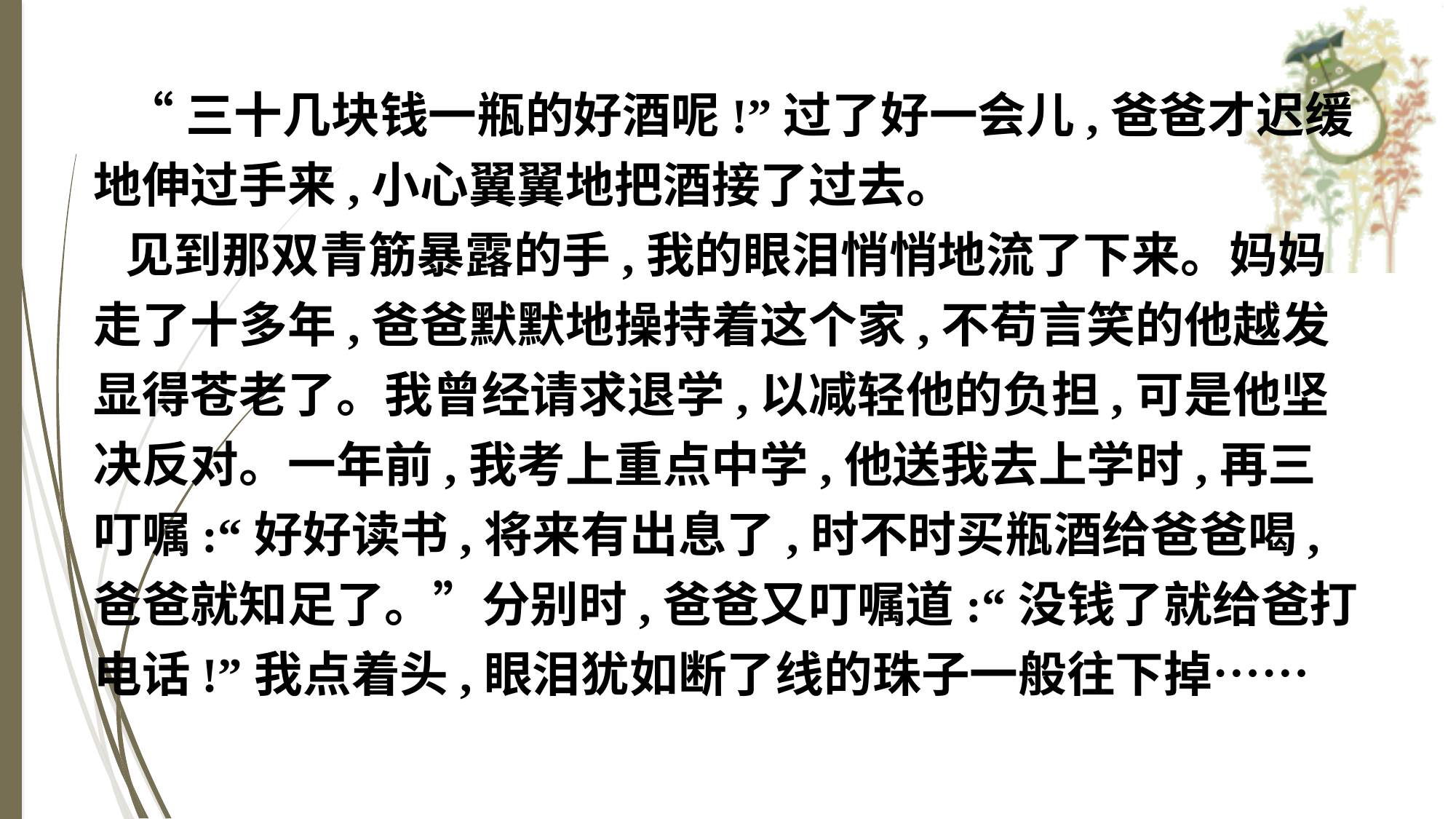

“三十几块钱一瓶的好酒呢!”过了好一会儿,爸爸才迟缓地伸过手来,小心翼翼地把酒接了过去。
见到那双青筋暴露的手,我的眼泪悄悄地流了下来。妈妈走了十多年,爸爸默默地操持着这个家,不苟言笑的他越发显得苍老了。我曾经请求退学,以减轻他的负担,可是他坚决反对。一年前,我考上重点中学,他送我去上学时,再三叮嘱:“好好读书,将来有出息了,时不时买瓶酒给爸爸喝,爸爸就知足了。”分别时,爸爸又叮嘱道:“没钱了就给爸打电话!”我点着头,眼泪犹如断了线的珠子一般往下掉……